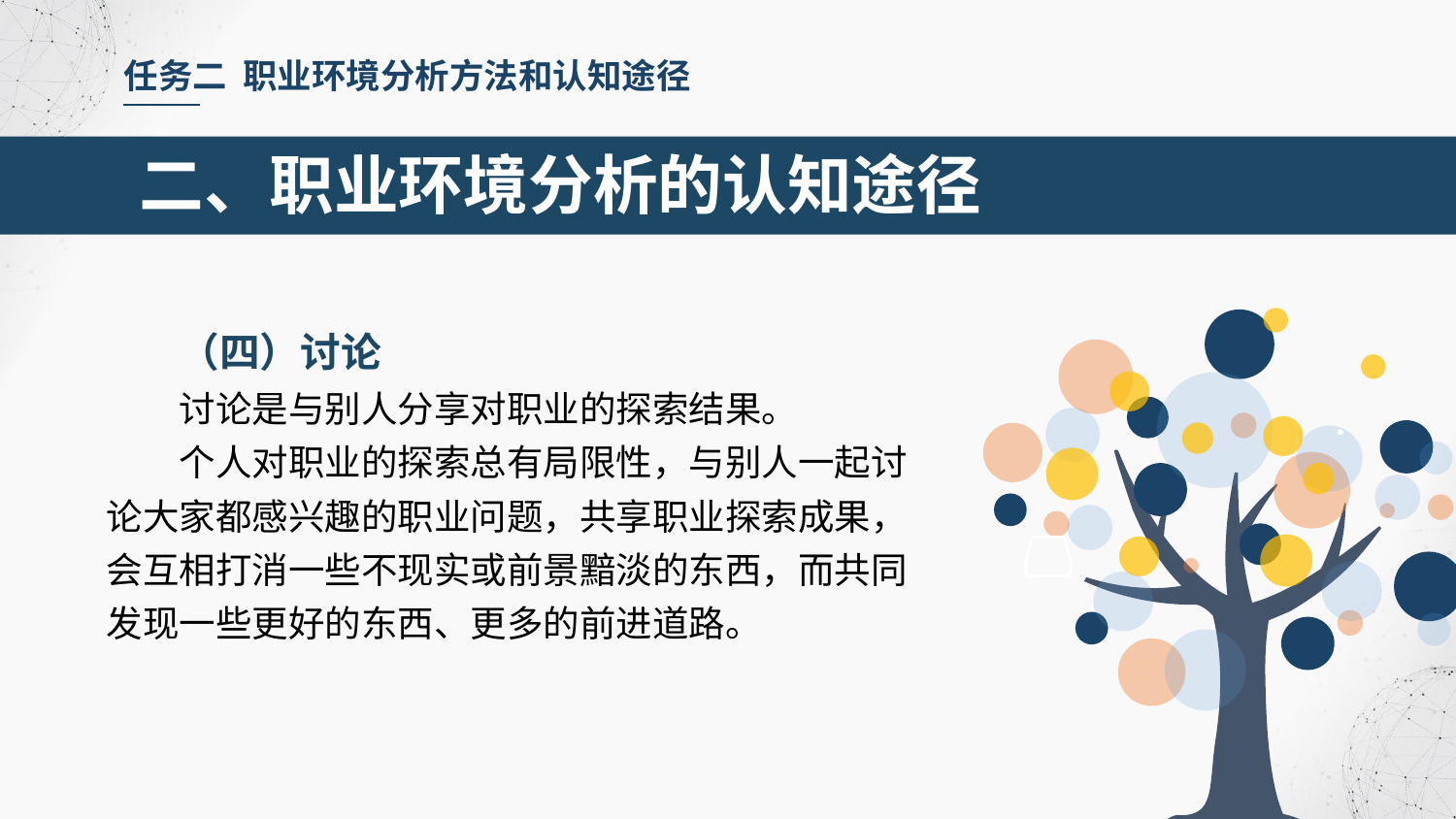

任务二  职业环境分析方法和认知途径

二、职业环境分析的认知途径

（四）讨论
讨论是与别人分享对职业的探索结果。
个人对职业的探索总有局限性，与别人一起讨论大家都感兴趣的职业问题，共享职业探索成果，会互相打消一些不现实或前景黯淡的东西，而共同发现一些更好的东西、更多的前进道路。